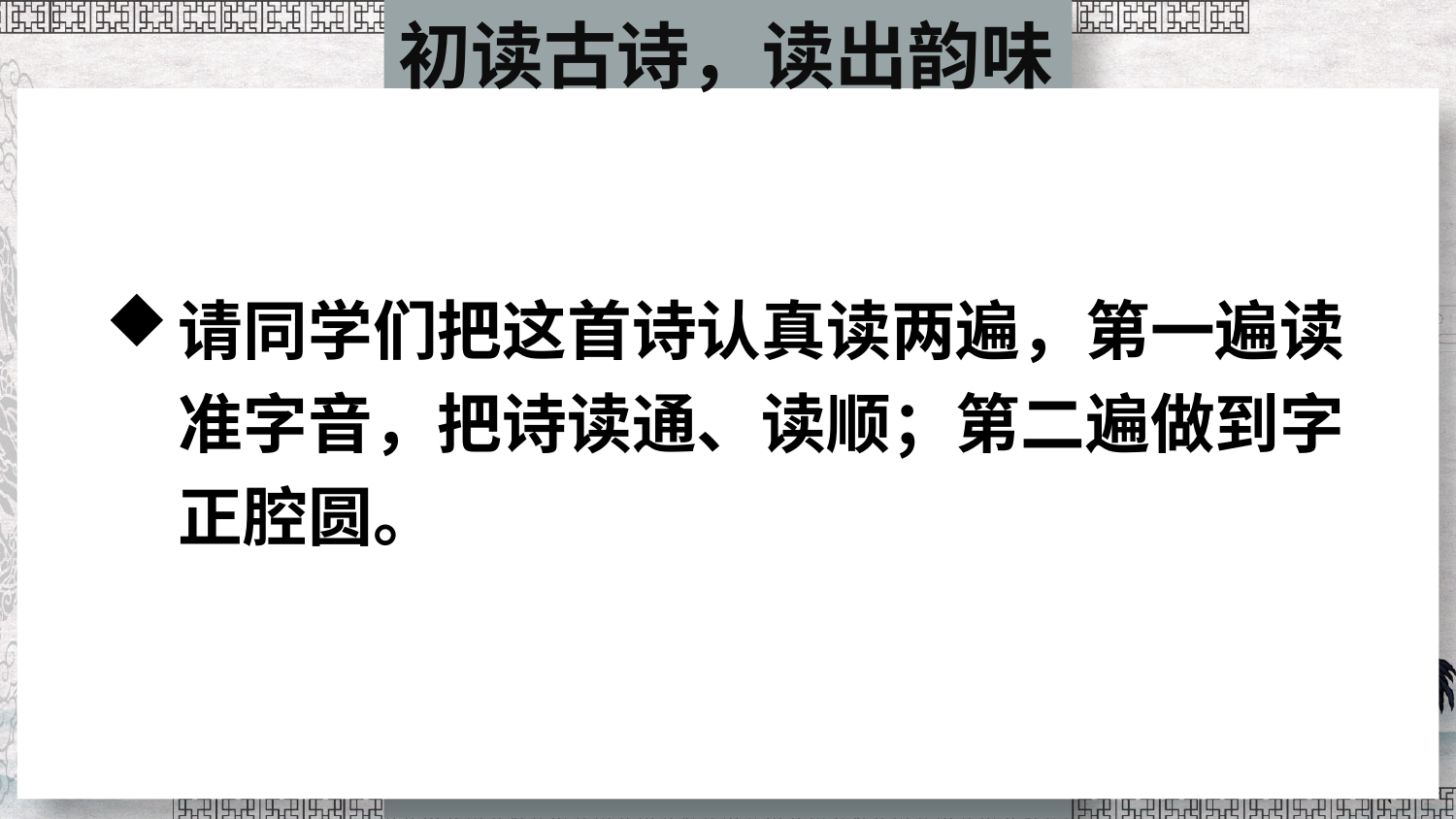

初读古诗，读出韵味
请同学们把这首诗认真读两遍，第一遍读准字音，把诗读通、读顺；第二遍做到字正腔圆。